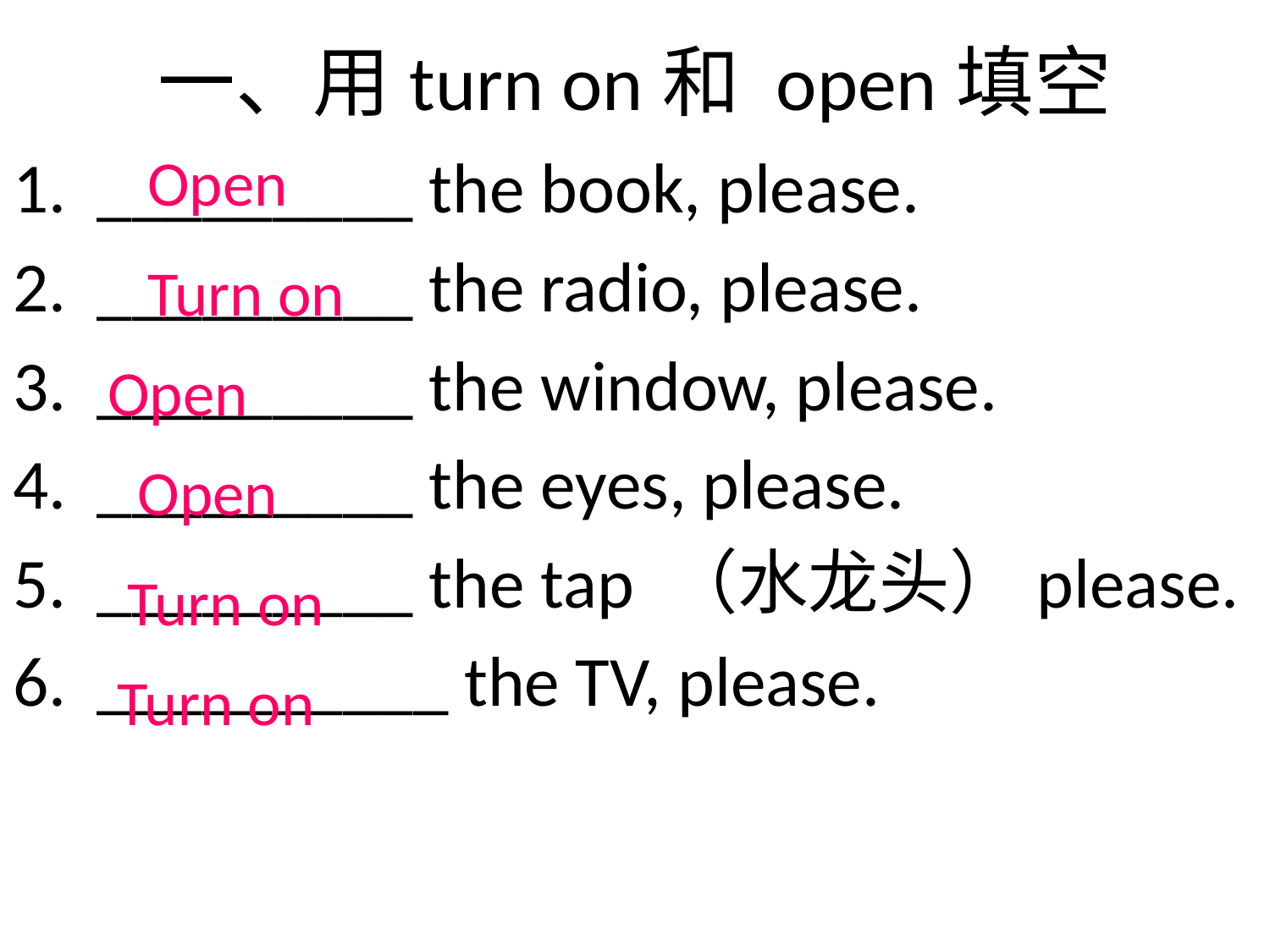

# 一、用turn on和 open填空
_________ the book, please.
_________ the radio, please.
_________ the window, please.
_________ the eyes, please.
_________ the tap （水龙头）please.
__________ the TV, please.
Open
Turn on
Open
Open
Turn on
Turn on